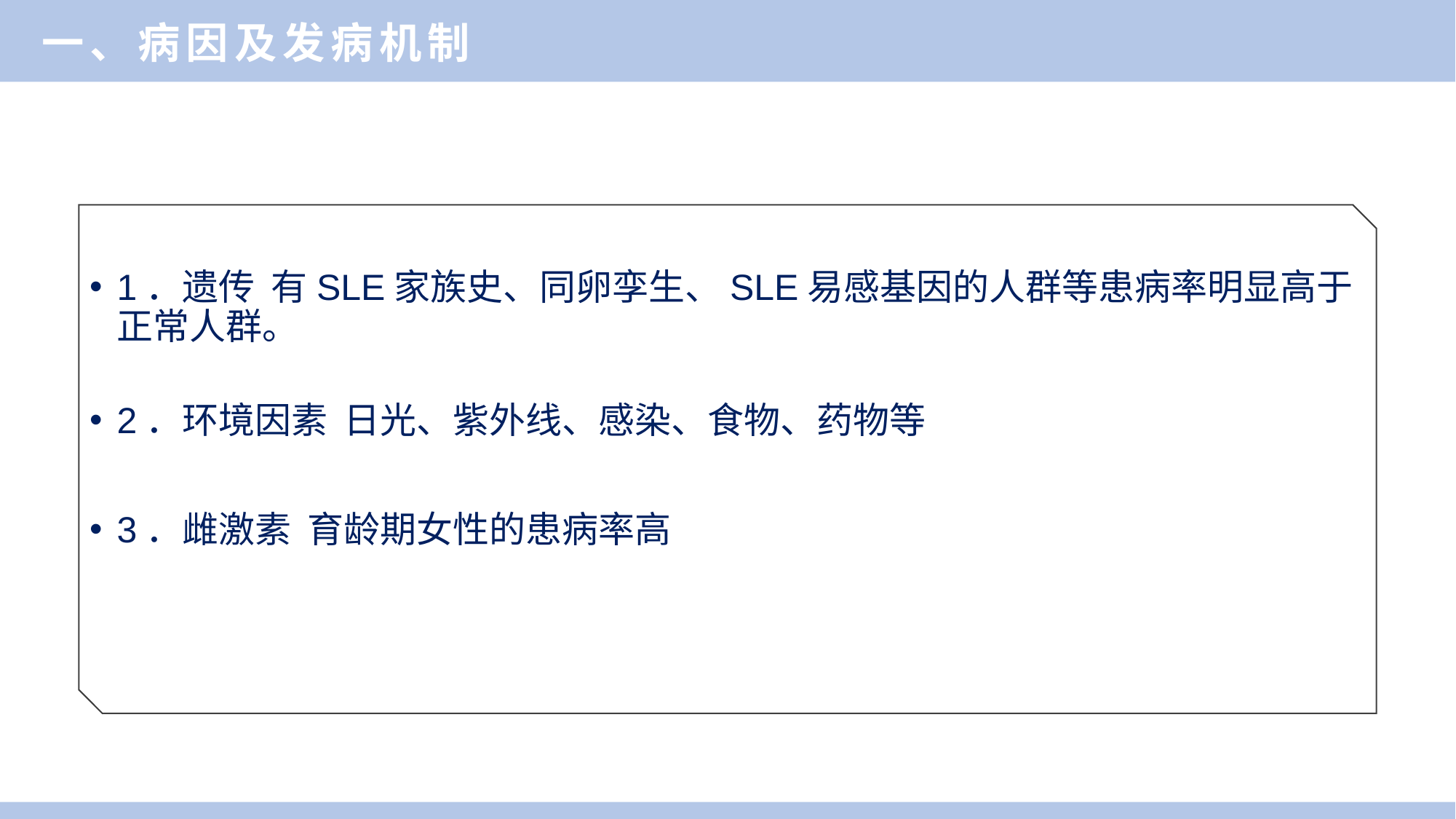

一、病因及发病机制

1．遗传  有SLE家族史、同卵孪生、SLE易感基因的人群等患病率明显高于正常人群。
2．环境因素  日光、紫外线、感染、食物、药物等

3．雌激素  育龄期女性的患病率高